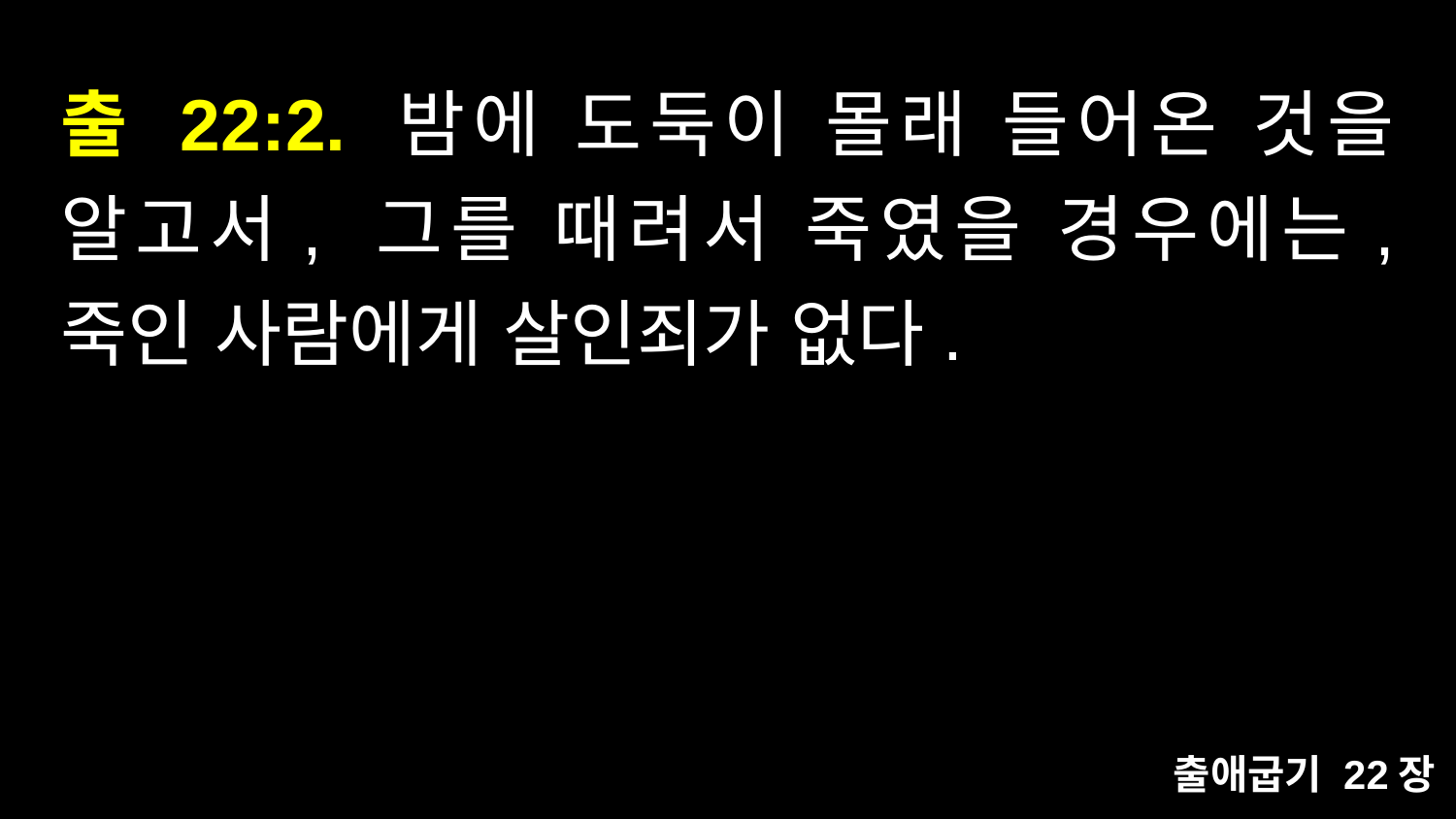

# 출 22:2. 밤에 도둑이 몰래 들어온 것을 알고서, 그를 때려서 죽였을 경우에는, 죽인 사람에게 살인죄가 없다.
출애굽기 22장